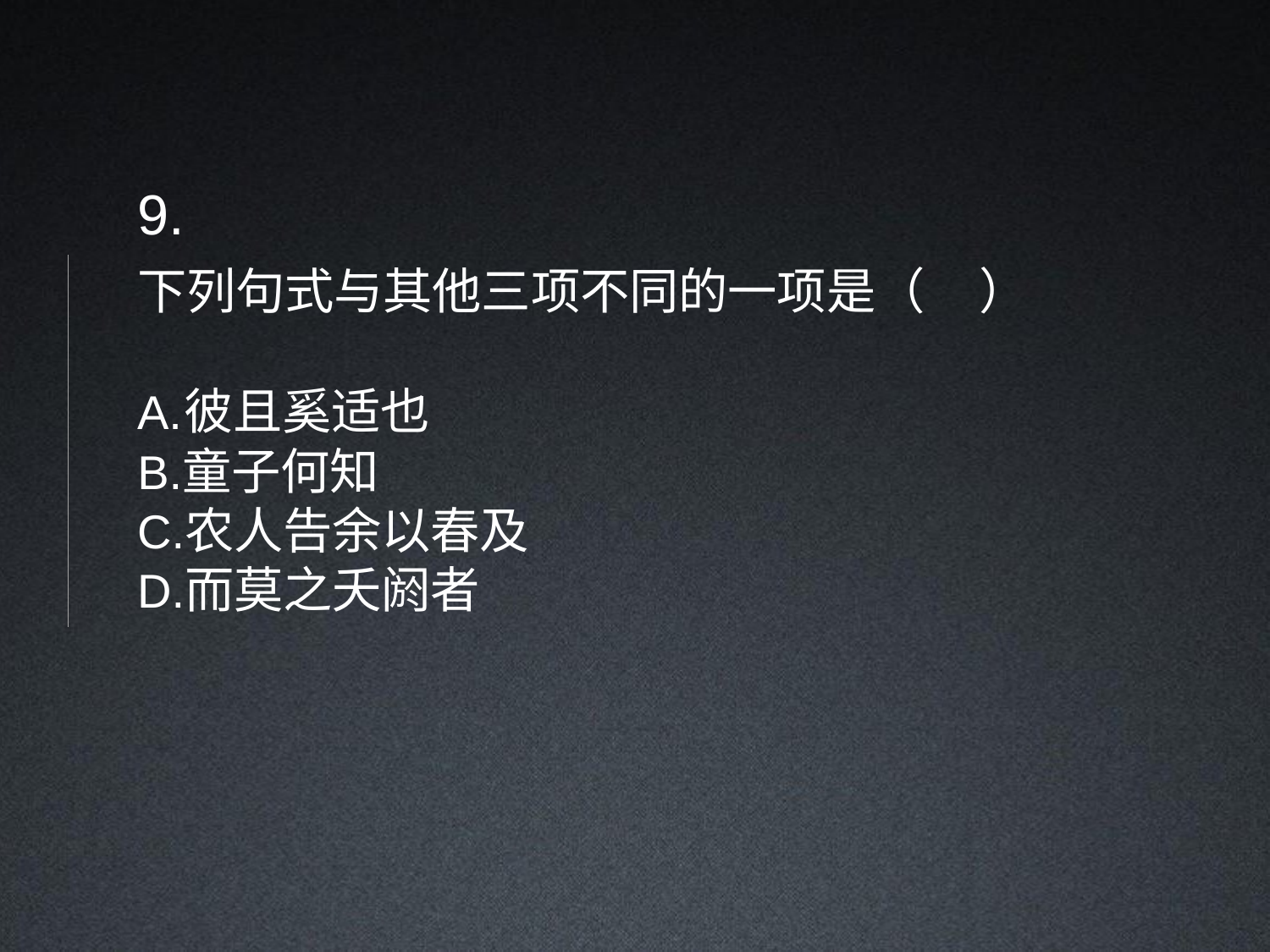

9.
下列句式与其他三项不同的一项是（	）

彼且奚适也
童子何知
农人告余以春及
而莫之夭阏者